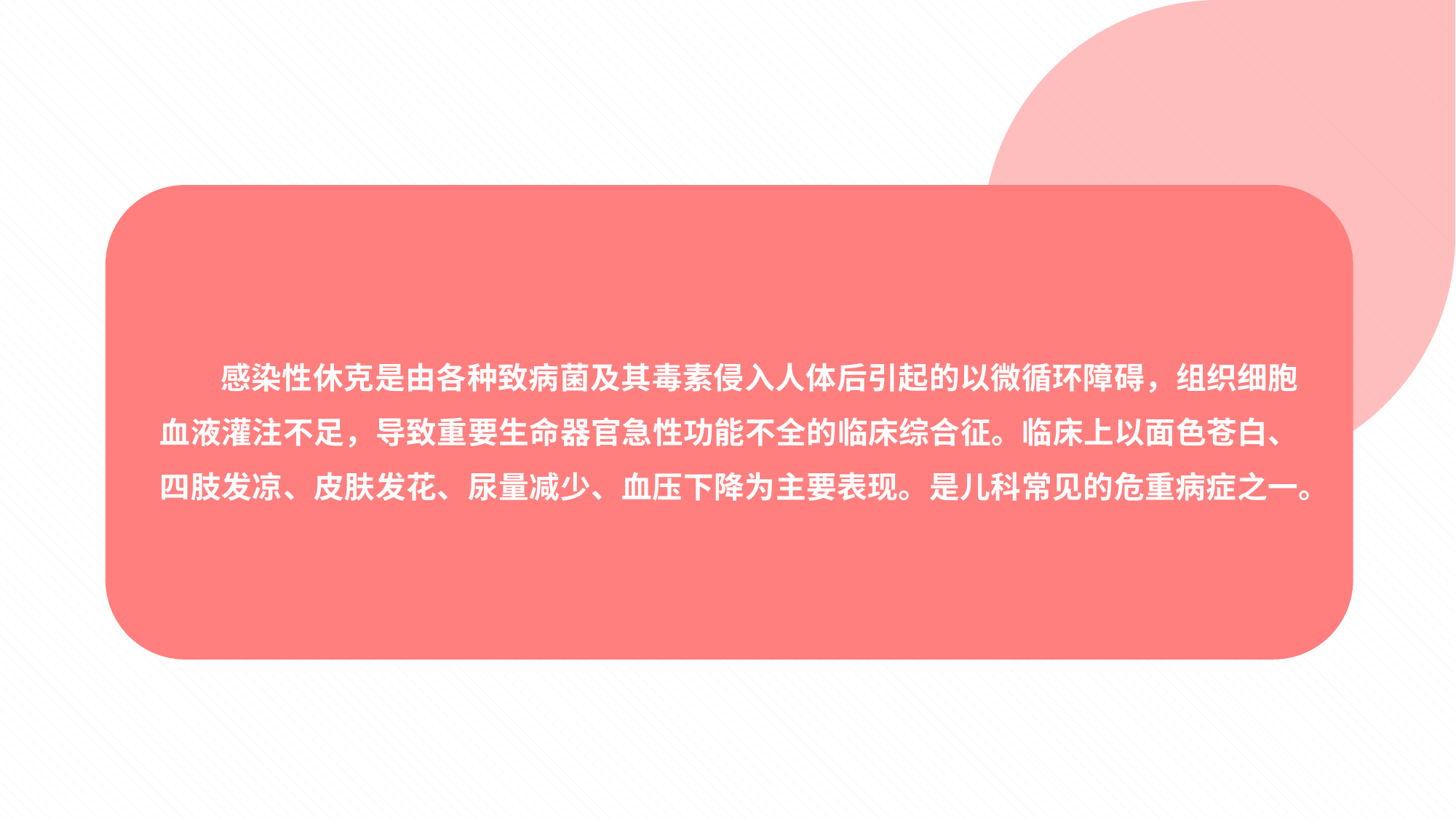

感染性休克是由各种致病菌及其毒素侵入人体后引起的以微循环障碍，组织细胞血液灌注不足，导致重要生命器官急性功能不全的临床综合征。临床上以面色苍白、四肢发凉、皮肤发花、尿量减少、血压下降为主要表现。是儿科常见的危重病症之一。